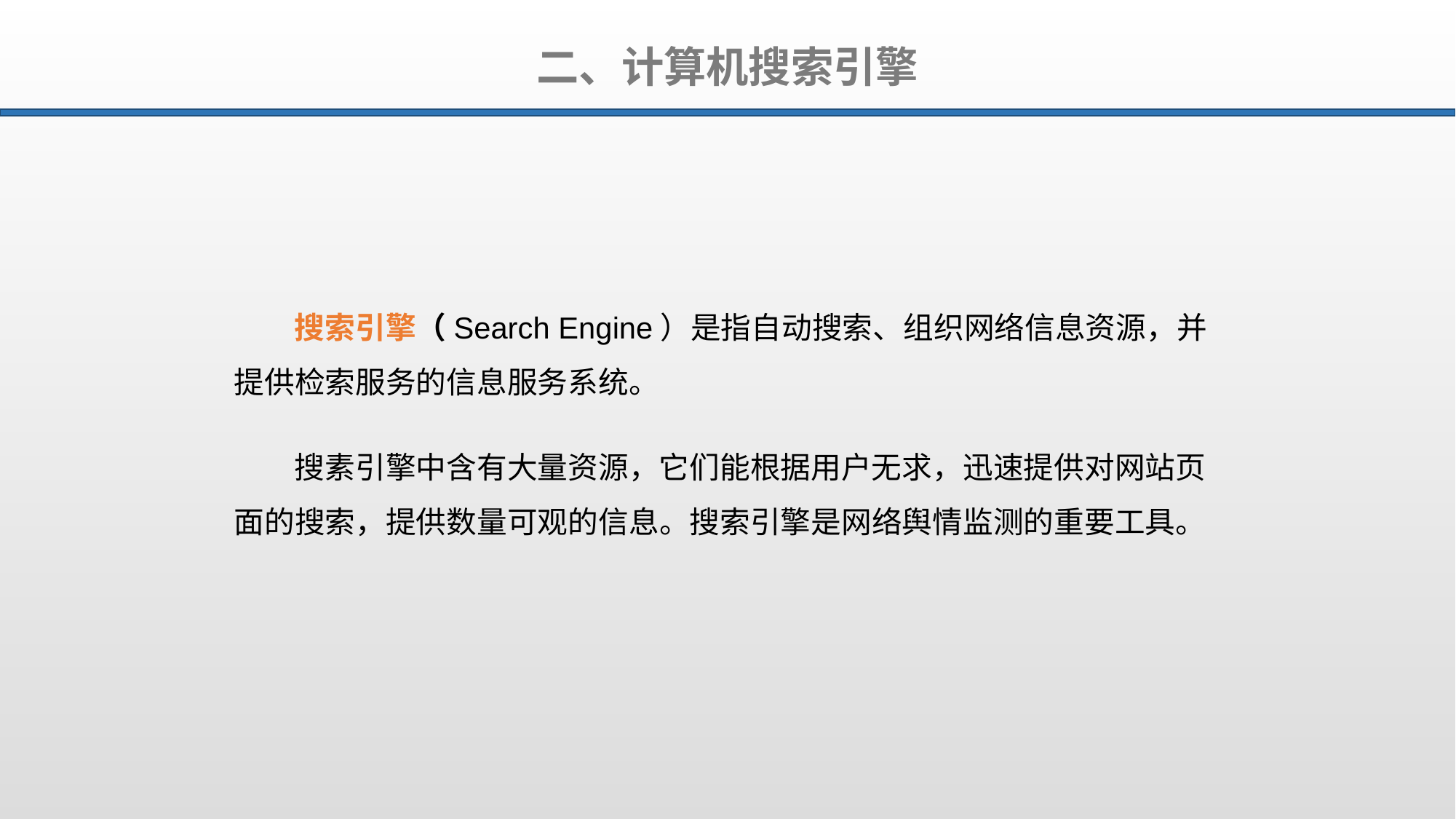

二、计算机搜索引擎

搜索引擎（Search Engine）是指自动搜索、组织网络信息资源，并提供检索服务的信息服务系统。
搜素引擎中含有大量资源，它们能根据用户无求，迅速提供对网站页面的搜索，提供数量可观的信息。搜索引擎是网络舆情监测的重要工具。